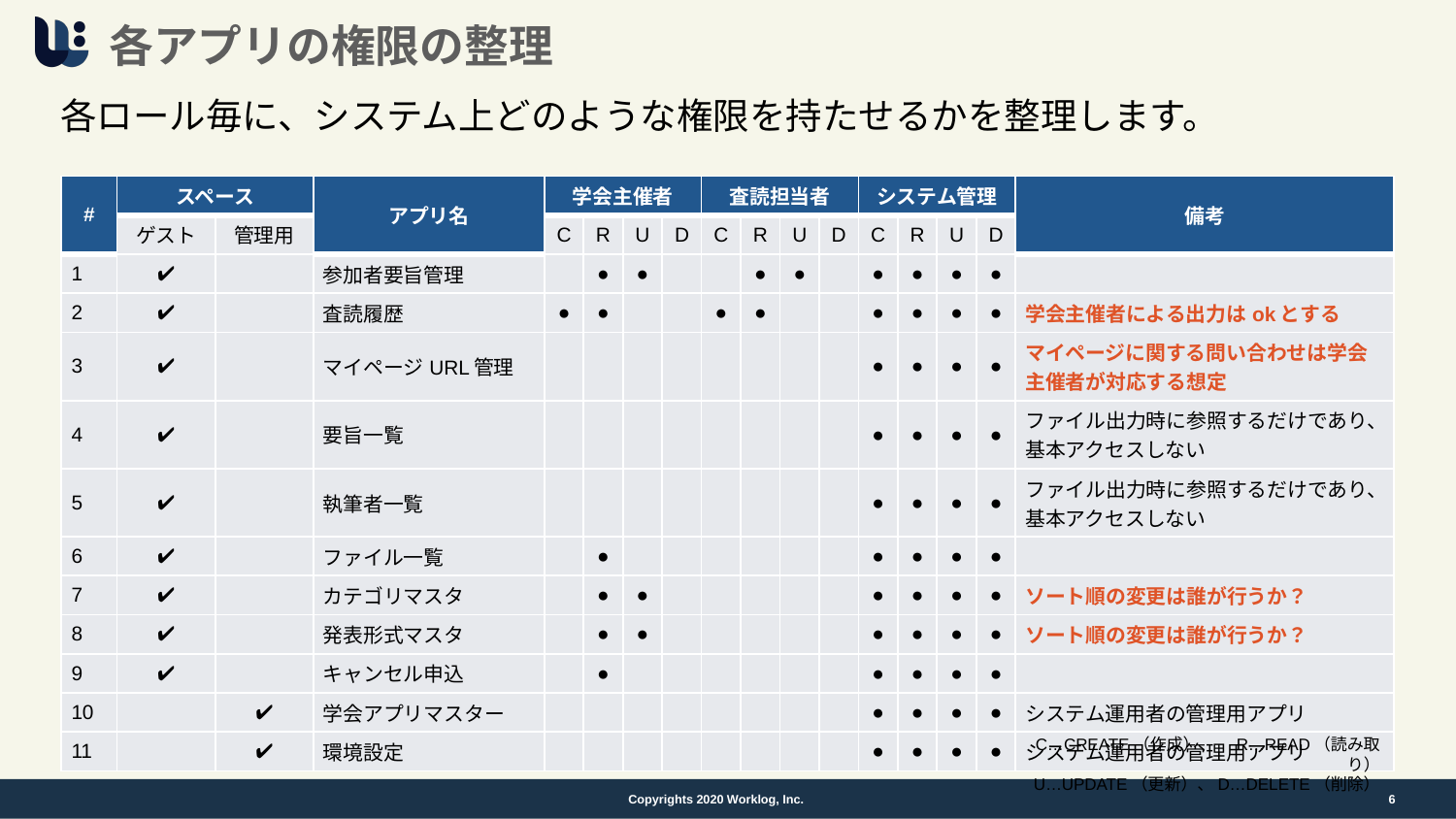

# 各アプリの権限の整理
各ロール毎に、システム上どのような権限を持たせるかを整理します。
| # | スペース |  | アプリ名 | 学会主催者 |  |  |  | 査読担当者 |  |  |  | システム管理 |  |  |  | 備考 |
| --- | --- | --- | --- | --- | --- | --- | --- | --- | --- | --- | --- | --- | --- | --- | --- | --- |
|  | ゲスト | 管理用 |  | C | R | U | D | C | R | U | D | C | R | U | D |  |
| 1 | ✔ |  | 参加者要旨管理 |  | ● | ● |  |  | ● | ● |  | ● | ● | ● | ● |  |
| 2 | ✔ |  | 査読履歴 | ● | ● |  |  | ● | ● |  |  | ● | ● | ● | ● | 学会主催者による出力はokとする |
| 3 | ✔ |  | マイページURL管理 |  |  |  |  |  |  |  |  | ● | ● | ● | ● | マイページに関する問い合わせは学会主催者が対応する想定 |
| 4 | ✔ |  | 要旨一覧 |  |  |  |  |  |  |  |  | ● | ● | ● | ● | ファイル出力時に参照するだけであり、基本アクセスしない |
| 5 | ✔ |  | 執筆者一覧 |  |  |  |  |  |  |  |  | ● | ● | ● | ● | ファイル出力時に参照するだけであり、基本アクセスしない |
| 6 | ✔ |  | ファイル一覧 |  | ● |  |  |  |  |  |  | ● | ● | ● | ● |  |
| 7 | ✔ |  | カテゴリマスタ |  | ● | ● |  |  |  |  |  | ● | ● | ● | ● | ソート順の変更は誰が行うか？ |
| 8 | ✔ |  | 発表形式マスタ |  | ● | ● |  |  |  |  |  | ● | ● | ● | ● | ソート順の変更は誰が行うか？ |
| 9 | ✔ |  | キャンセル申込 |  | ● |  |  |  |  |  |  | ● | ● | ● | ● |  |
| 10 |  | ✔ | 学会アプリマスター |  |  |  |  |  |  |  |  | ● | ● | ● | ● | システム運用者の管理用アプリ |
| 11 |  | ✔ | 環境設定 |  |  |  |  |  |  |  |  | ● | ● | ● | ● | システム運用者の管理用アプリ |
C…CREATE（作成）、　R…READ（読み取り）
U…UPDATE（更新）、D…DELETE（削除）
6